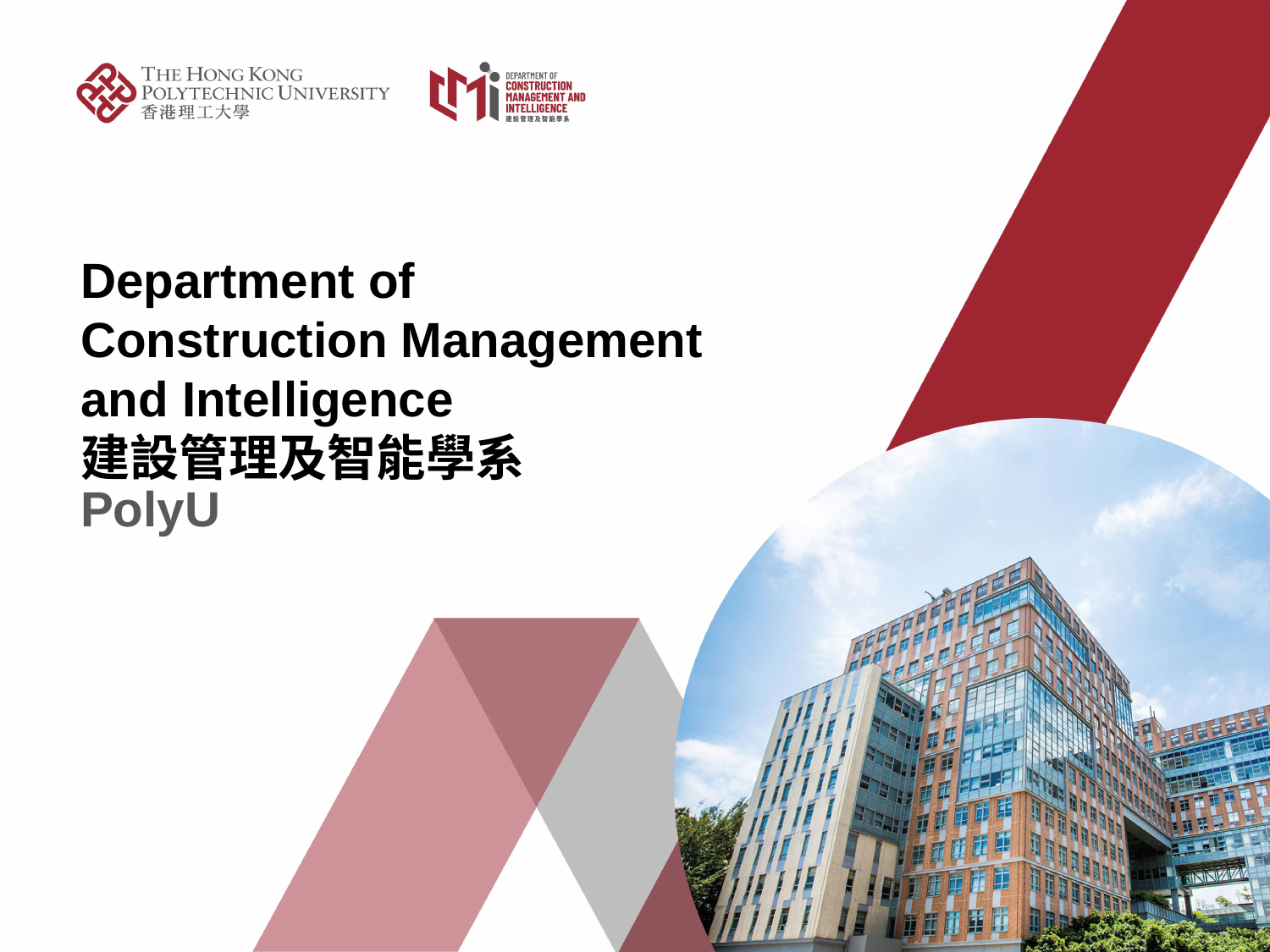

Department of
Construction Management
and Intelligence
建設管理及智能學系
PolyU